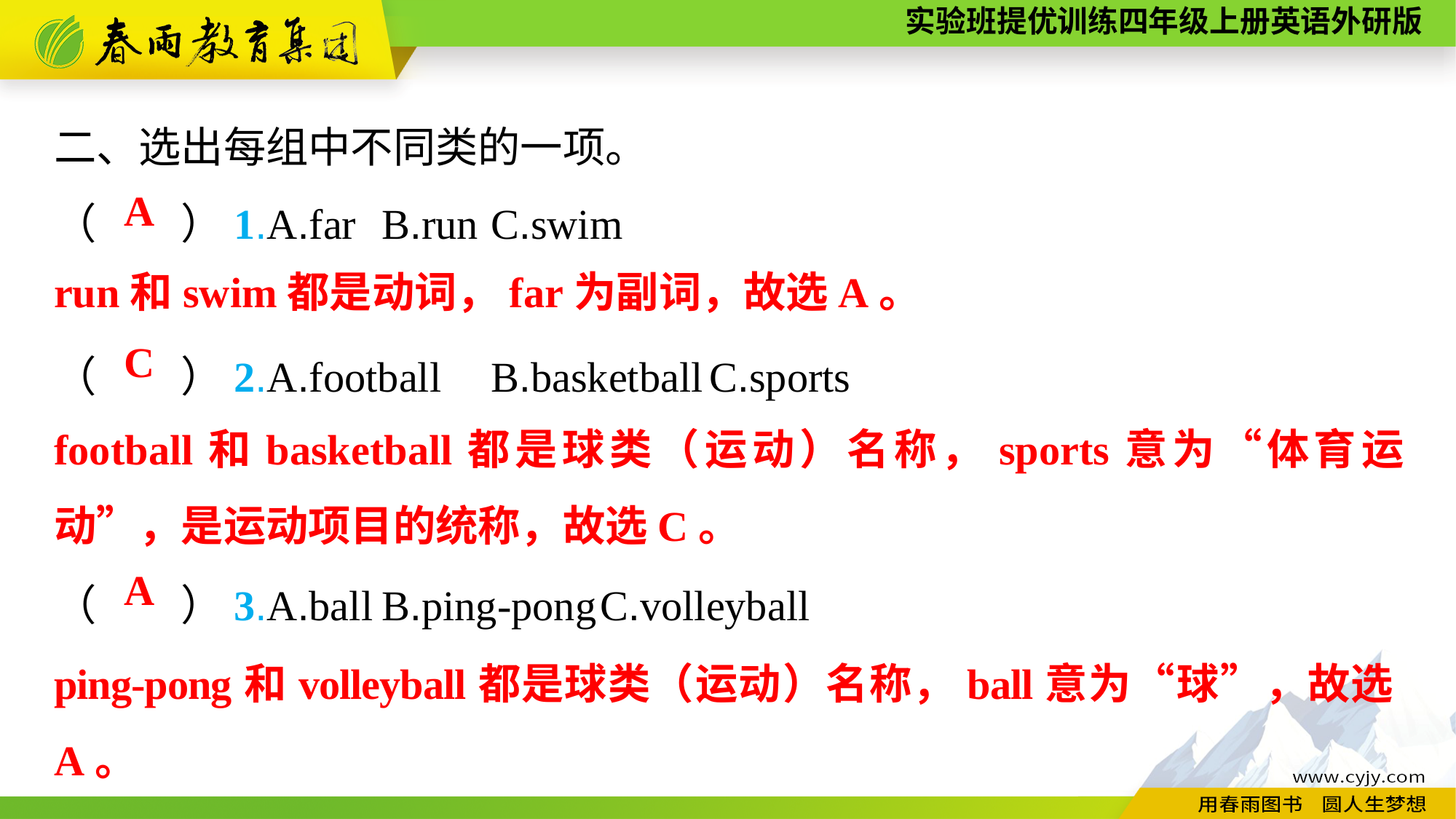

二、选出每组中不同类的一项。
（　　）1.A.far	B.run	C.swim

（　　）2.A.football	B.basketball	C.sports

（　　）3.A.ball	B.ping-pong	C.volleyball
A
run和swim都是动词，far为副词，故选A。
C
football和basketball都是球类（运动）名称，sports意为“体育运动”，是运动项目的统称，故选C。
A
ping-pong和volleyball都是球类（运动）名称，ball意为“球”，故选A。